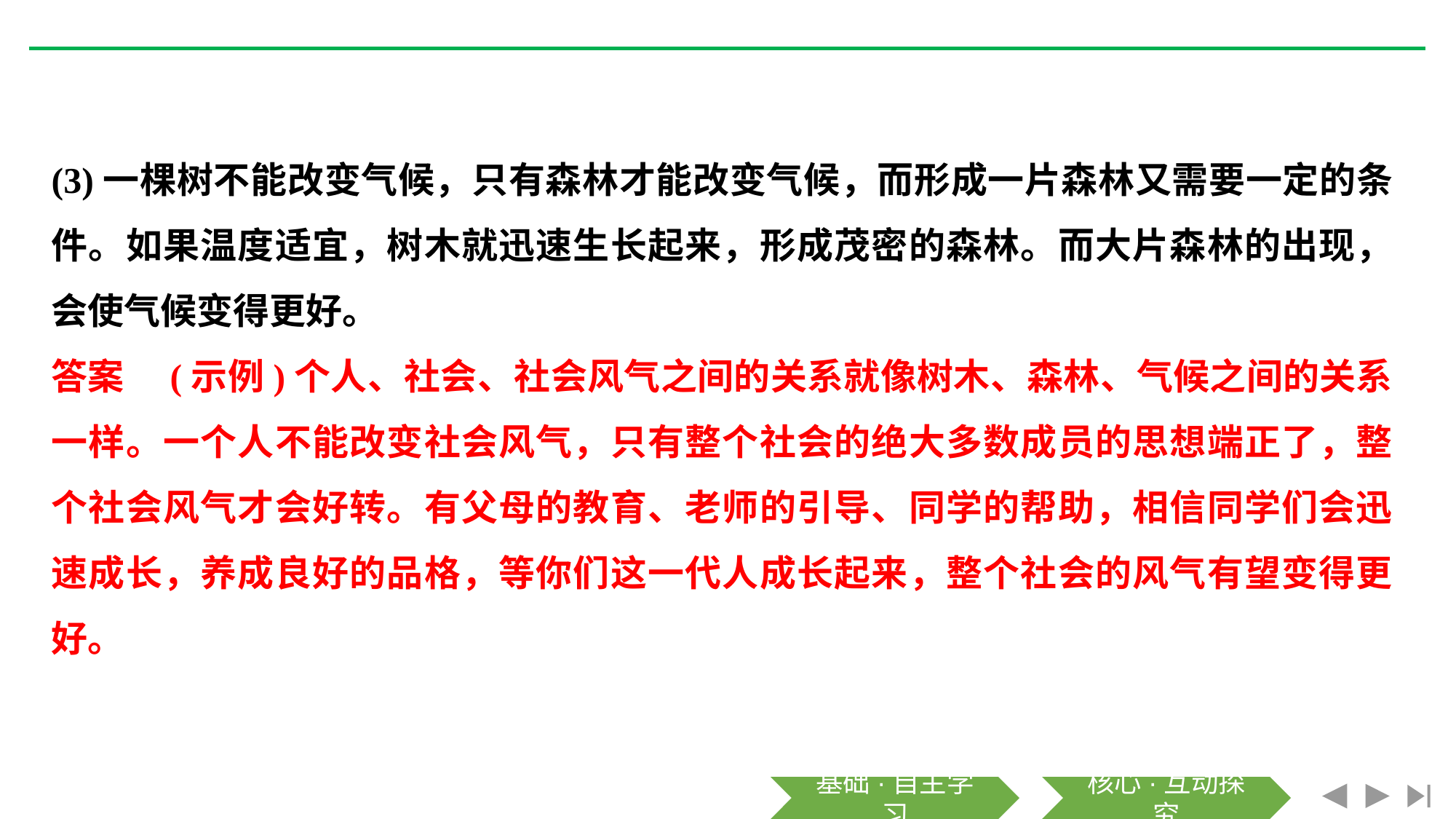

(3)一棵树不能改变气候，只有森林才能改变气候，而形成一片森林又需要一定的条件。如果温度适宜，树木就迅速生长起来，形成茂密的森林。而大片森林的出现，会使气候变得更好。
答案　(示例)个人、社会、社会风气之间的关系就像树木、森林、气候之间的关系一样。一个人不能改变社会风气，只有整个社会的绝大多数成员的思想端正了，整个社会风气才会好转。有父母的教育、老师的引导、同学的帮助，相信同学们会迅速成长，养成良好的品格，等你们这一代人成长起来，整个社会的风气有望变得更好。